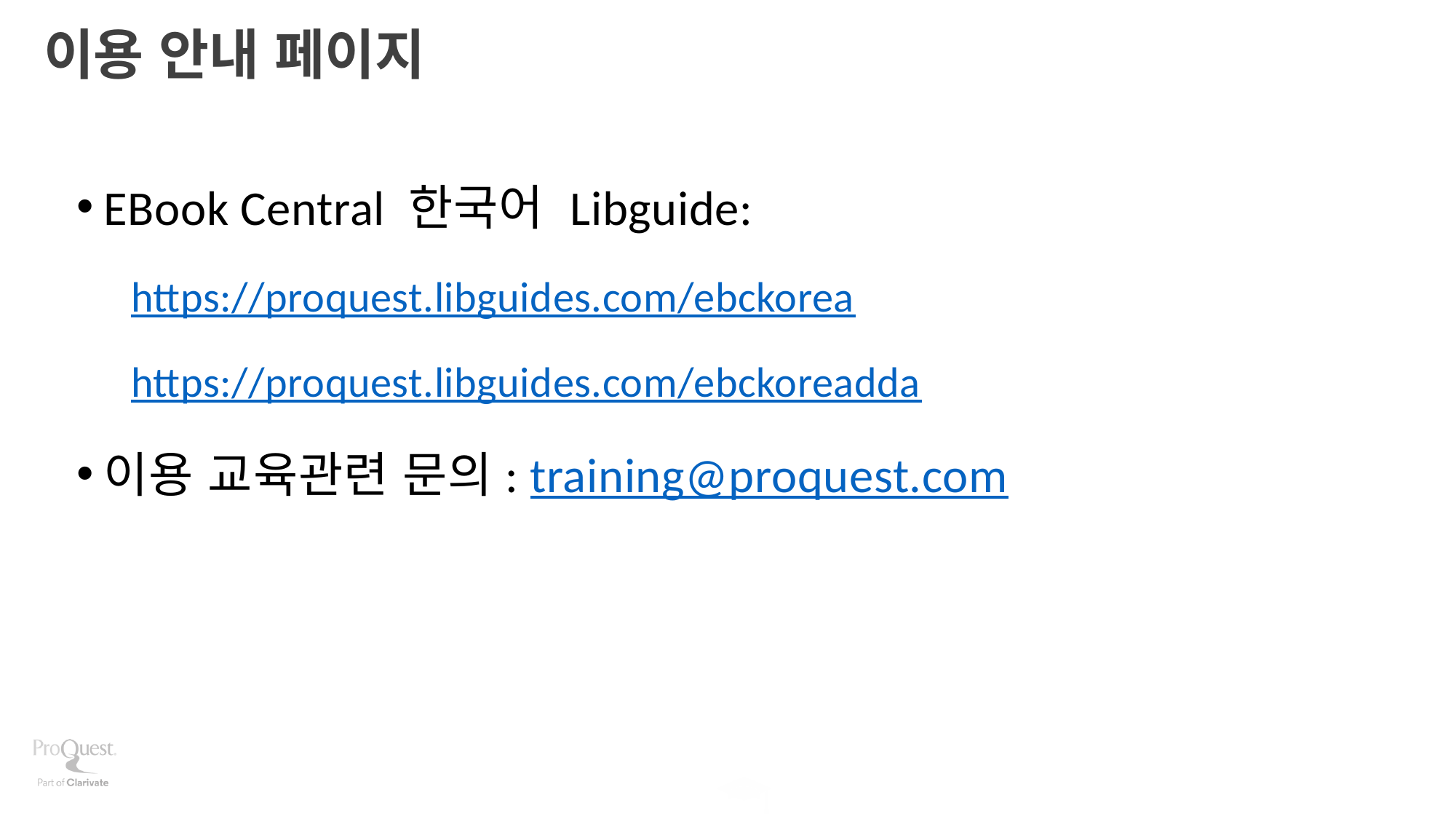

# 이용 안내 페이지
EBook Central 한국어 Libguide:
https://proquest.libguides.com/ebckorea
https://proquest.libguides.com/ebckoreadda
이용 교육관련 문의: training@proquest.com
36